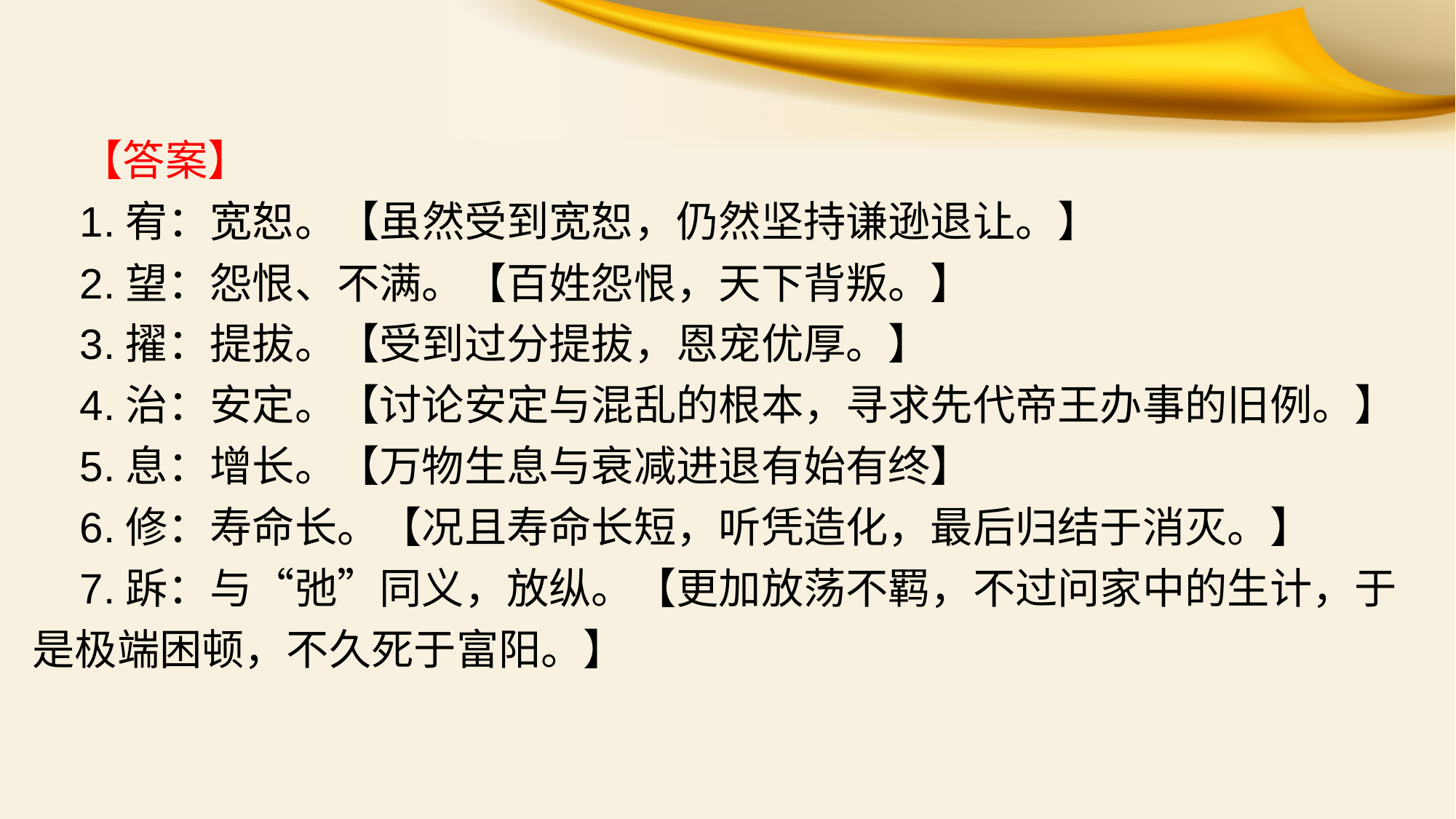

【答案】
    1.宥：宽恕。【虽然受到宽恕，仍然坚持谦逊退让。】
    2.望：怨恨、不满。【百姓怨恨，天下背叛。】
    3.擢：提拔。【受到过分提拔，恩宠优厚。】
    4.治：安定。【讨论安定与混乱的根本，寻求先代帝王办事的旧例。】
    5.息：增长。【万物生息与衰减进退有始有终】
    6.修：寿命长。【况且寿命长短，听凭造化，最后归结于消灭。】
    7.跅：与“弛”同义，放纵。【更加放荡不羁，不过问家中的生计，于是极端困顿，不久死于富阳。】